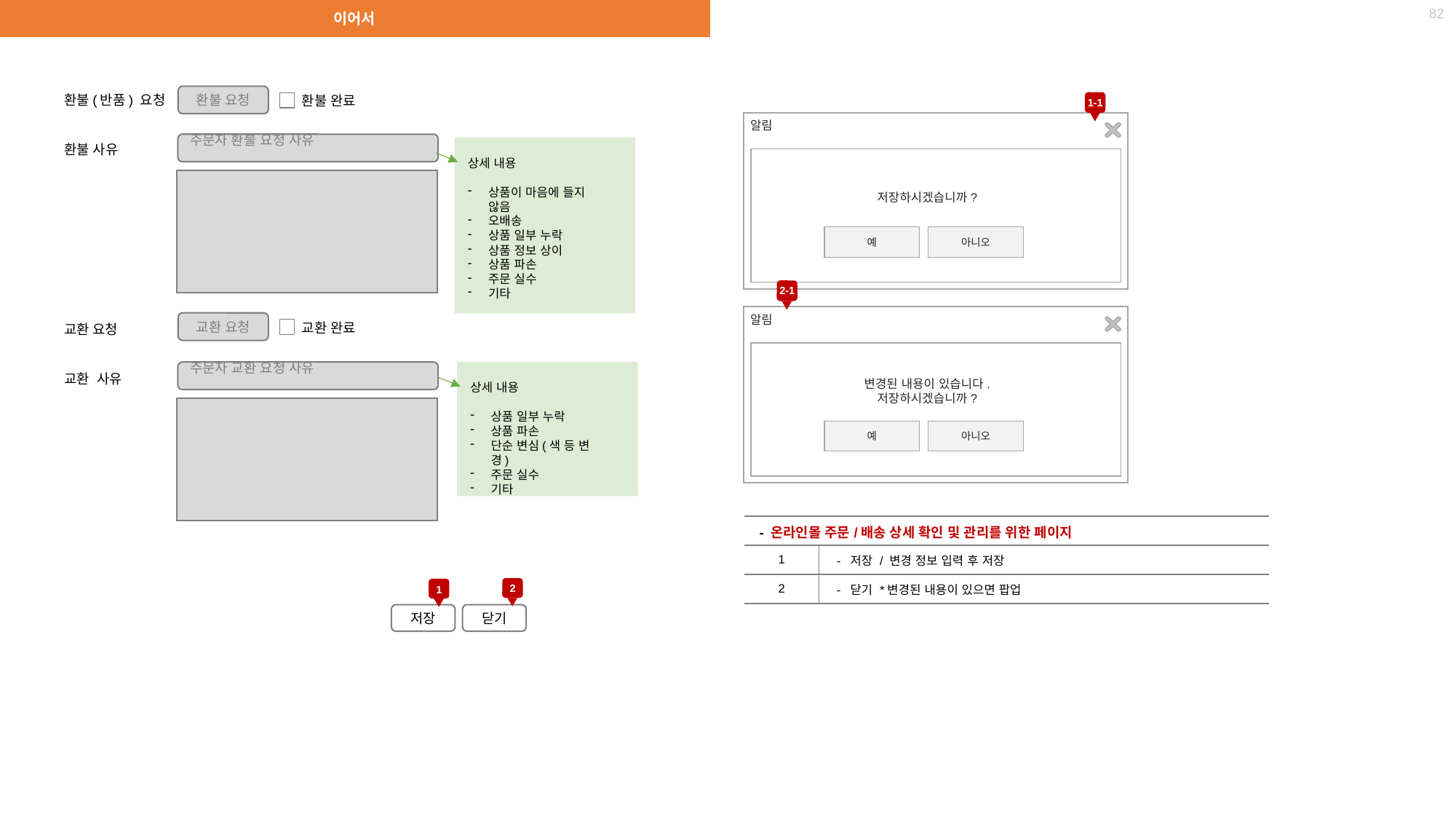

이어서
82
환불(반품) 요청

환불 사유

교환 요청

교환  사유

환불 요청
환불 완료
1-1

알림

주문자 환불 요청 사유

상세 내용

상품이 마음에 들지 않음
오배송
상품 일부 누락
상품 정보 상이
상품 파손
주문 실수
기타

저장하시겠습니까?

아니오
예
2-1

알림
교환 요청
교환 완료

변경된 내용이 있습니다.
저장하시겠습니까?

주문자 교환 요청 사유
상세 내용

상품 일부 누락
상품 파손
단순 변심(색 등 변경)
주문 실수
기타

아니오
예
| - 온라인몰 주문/배송 상세 확인 및 관리를 위한 페이지 |  |
| --- | --- |
| 1 | - 저장 / 변경 정보 입력 후 저장 |
| 2 | - 닫기 \*변경된 내용이 있으면 팝업 |
2

1

저장
닫기